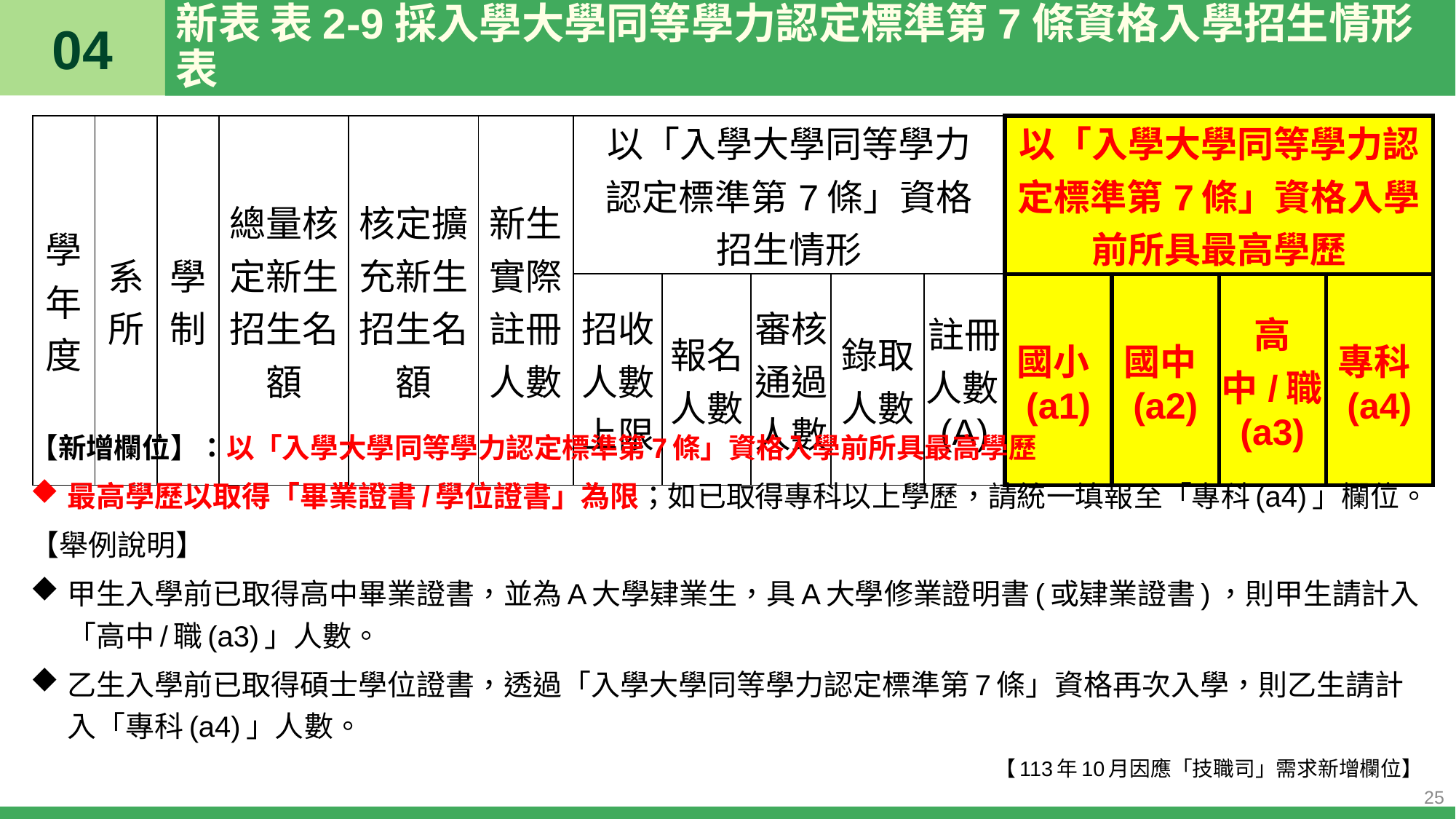

04
# 新表 表2-9採入學大學同等學力認定標準第7條資格入學招生情形表
| 學年度 | 系所 | 學制 | 總量核定新生招生名額 | 核定擴充新生招生名額 | 新生實際註冊人數 | 以「入學大學同等學力 認定標準第7條」資格 招生情形 |  |  |  |  | 以「入學大學同等學力認定標準第7條」資格入學前所具最高學歷 |  |  |  |
| --- | --- | --- | --- | --- | --- | --- | --- | --- | --- | --- | --- | --- | --- | --- |
|  |  |  |  |  |  | 招收人數上限 | 報名人數 | 審核通過人數 | 錄取人數 | 註冊人數(A) | 國小(a1) | 國中(a2) | 高中/職(a3) | 專科(a4) |
【新增欄位】：以「入學大學同等學力認定標準第7條」資格入學前所具最高學歷
最高學歷以取得「畢業證書/學位證書」為限；如已取得專科以上學歷，請統一填報至「專科(a4)」欄位。
【舉例說明】
甲生入學前已取得高中畢業證書，並為A大學肄業生，具A大學修業證明書(或肄業證書)，則甲生請計入「高中/職(a3)」人數。
乙生入學前已取得碩士學位證書，透過「入學大學同等學力認定標準第7條」資格再次入學，則乙生請計入「專科(a4)」人數。
【113年10月因應「技職司」需求新增欄位】
25